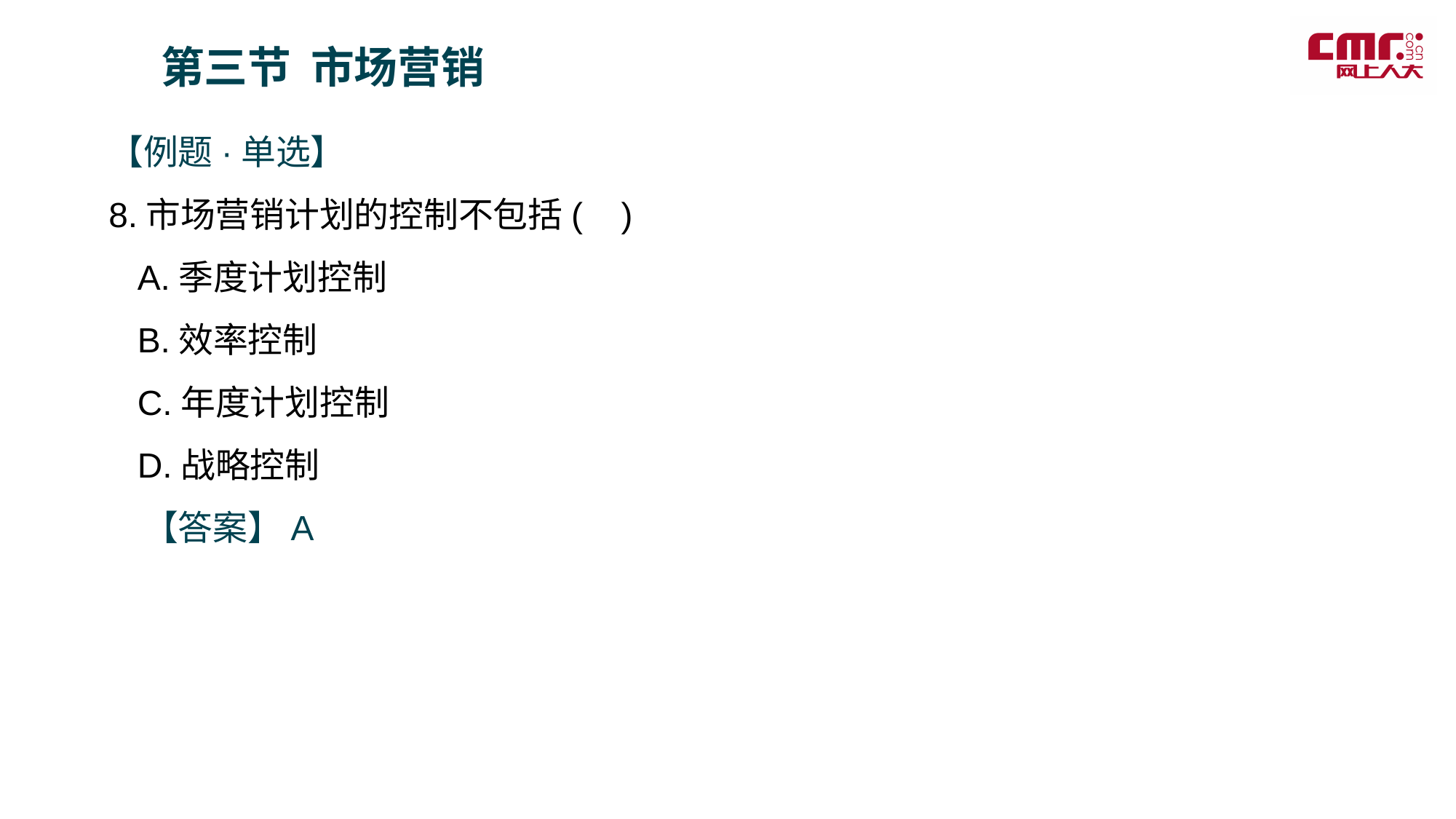

第三节  市场营销
【例题·单选】
8.市场营销计划的控制不包括(    )
   A.季度计划控制
   B.效率控制
   C.年度计划控制
   D.战略控制
　【答案】A